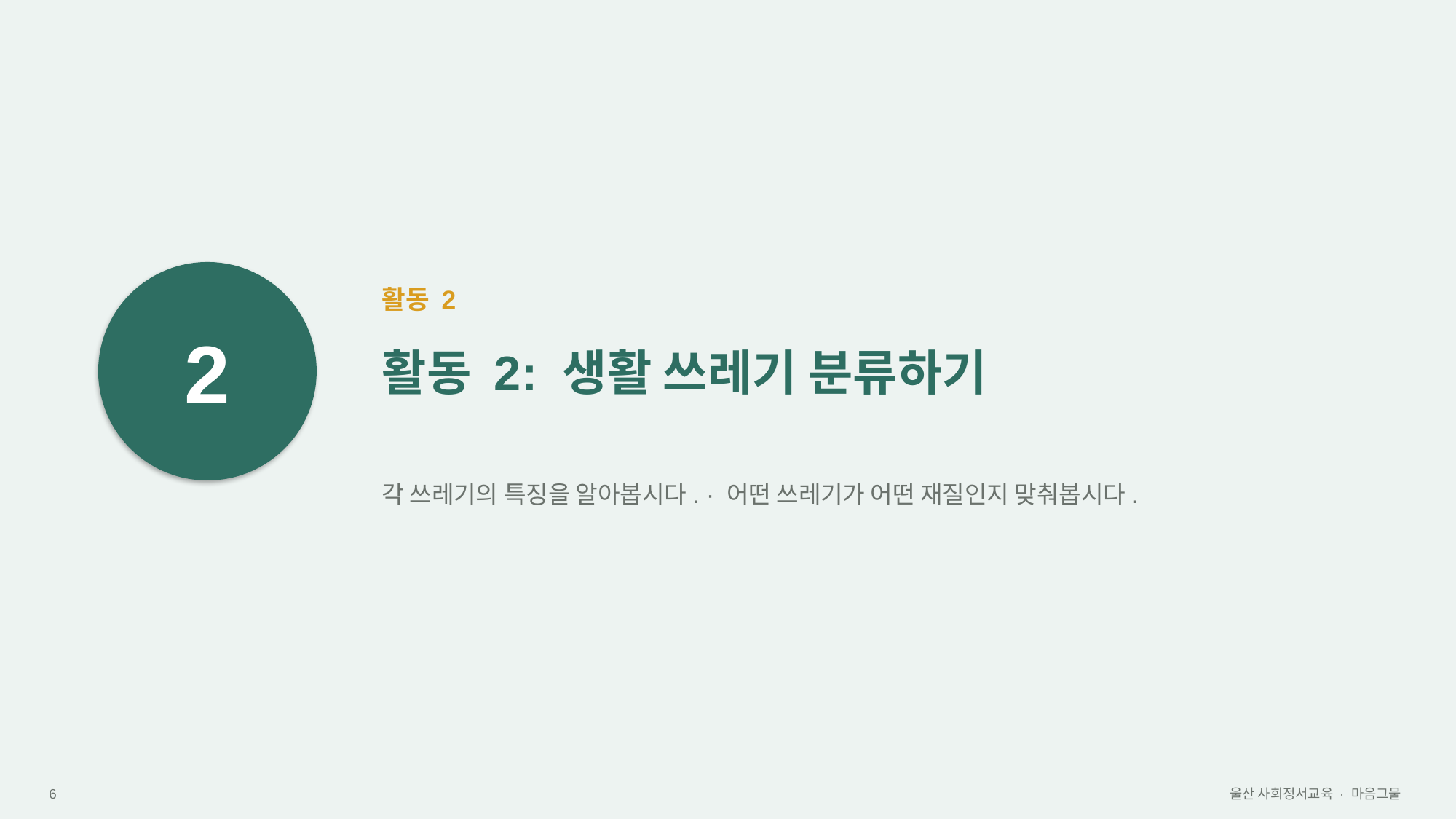

2
활동 2
활동 2: 생활 쓰레기 분류하기
각 쓰레기의 특징을 알아봅시다. · 어떤 쓰레기가 어떤 재질인지 맞춰봅시다.
6
울산 사회정서교육 · 마음그물